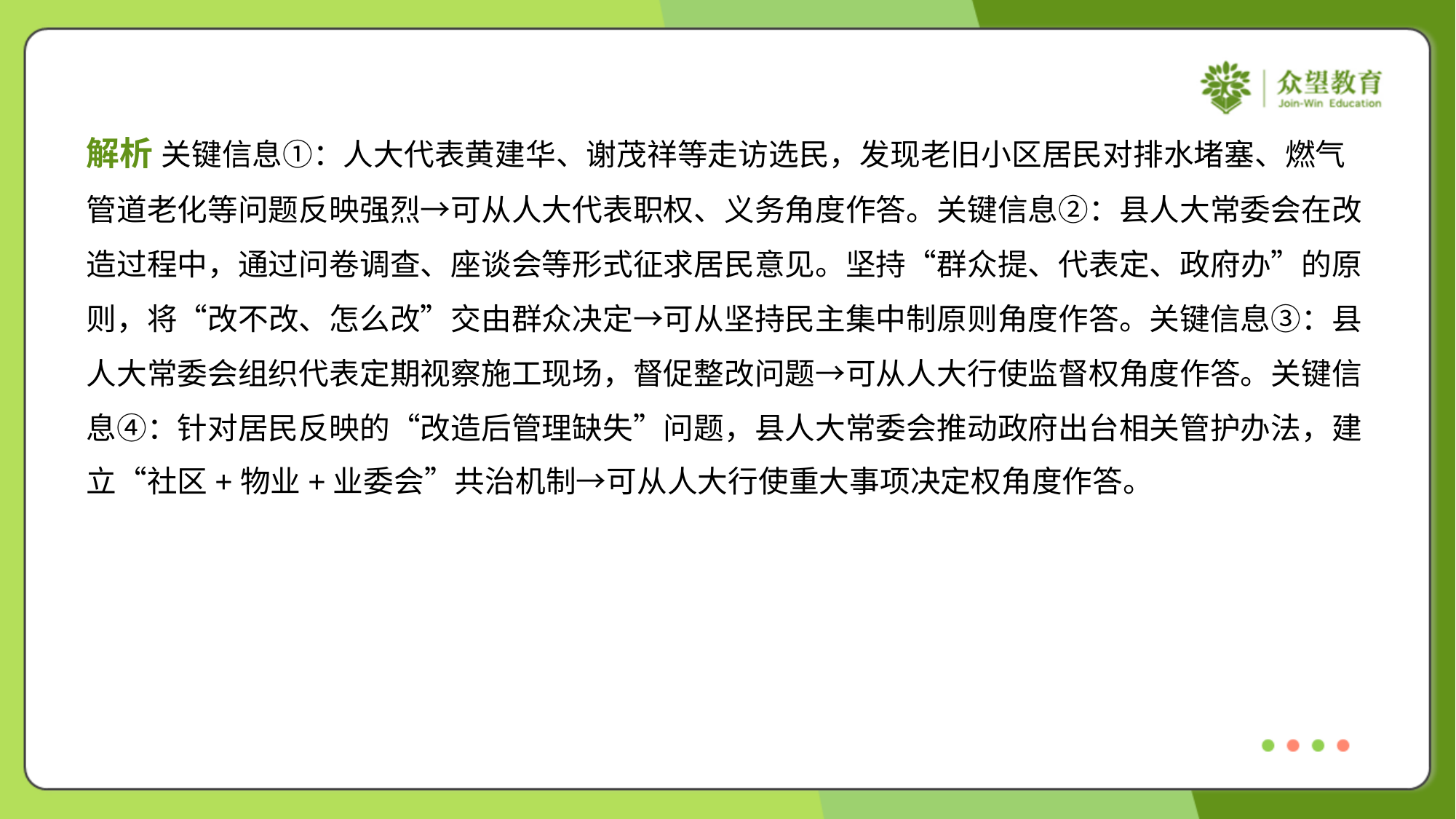

解析 关键信息①：人大代表黄建华、谢茂祥等走访选民，发现老旧小区居民对排水堵塞、燃气
管道老化等问题反映强烈→可从人大代表职权、义务角度作答。关键信息②：县人大常委会在改
造过程中，通过问卷调查、座谈会等形式征求居民意见。坚持“群众提、代表定、政府办”的原
则，将“改不改、怎么改”交由群众决定→可从坚持民主集中制原则角度作答。关键信息③：县
人大常委会组织代表定期视察施工现场，督促整改问题→可从人大行使监督权角度作答。关键信
息④：针对居民反映的“改造后管理缺失”问题，县人大常委会推动政府出台相关管护办法，建
立“社区+物业+业委会”共治机制→可从人大行使重大事项决定权角度作答。